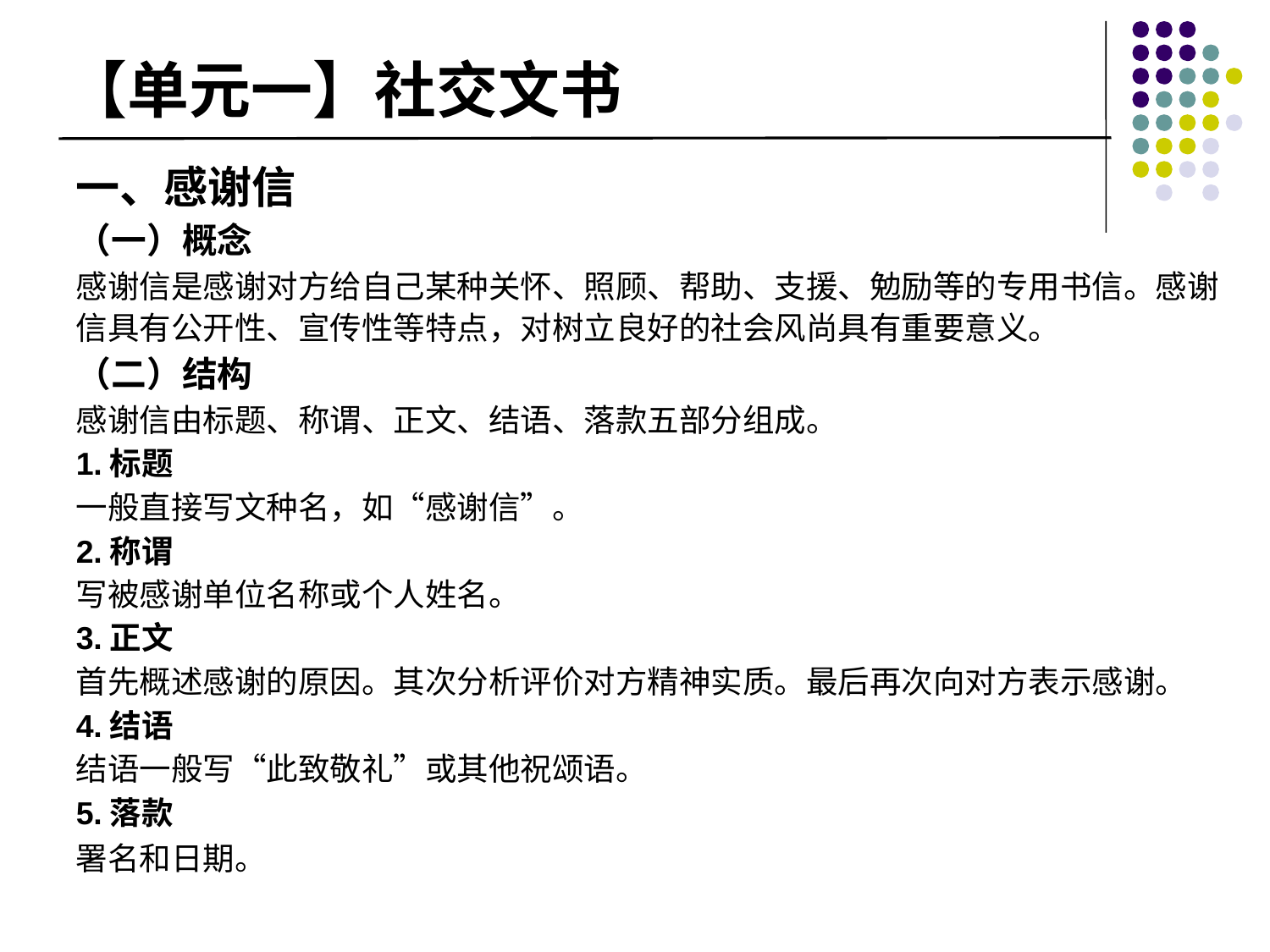

# 【单元一】社交文书
一、感谢信
（一）概念
感谢信是感谢对方给自己某种关怀、照顾、帮助、支援、勉励等的专用书信。感谢信具有公开性、宣传性等特点，对树立良好的社会风尚具有重要意义。
（二）结构
感谢信由标题、称谓、正文、结语、落款五部分组成。
1.标题
一般直接写文种名，如“感谢信”。
2.称谓
写被感谢单位名称或个人姓名。
3.正文
首先概述感谢的原因。其次分析评价对方精神实质。最后再次向对方表示感谢。
4.结语
结语一般写“此致敬礼”或其他祝颂语。
5.落款
署名和日期。